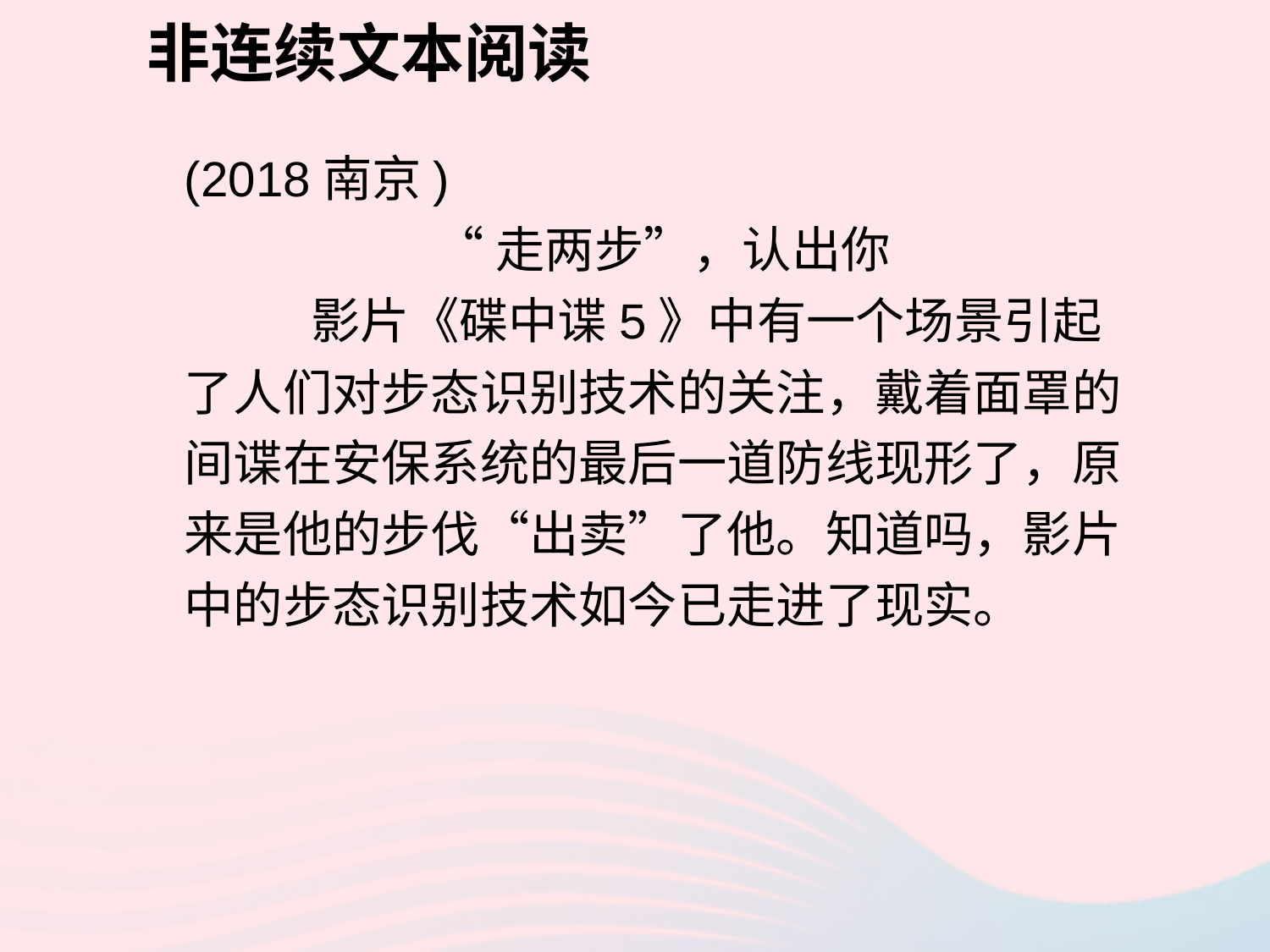

非连续文本阅读
(2018南京)
“走两步”，认出你
	影片《碟中谍5》中有一个场景引起了人们对步态识别技术的关注，戴着面罩的间谍在安保系统的最后一道防线现形了，原来是他的步伐“出卖”了他。知道吗，影片中的步态识别技术如今已走进了现实。